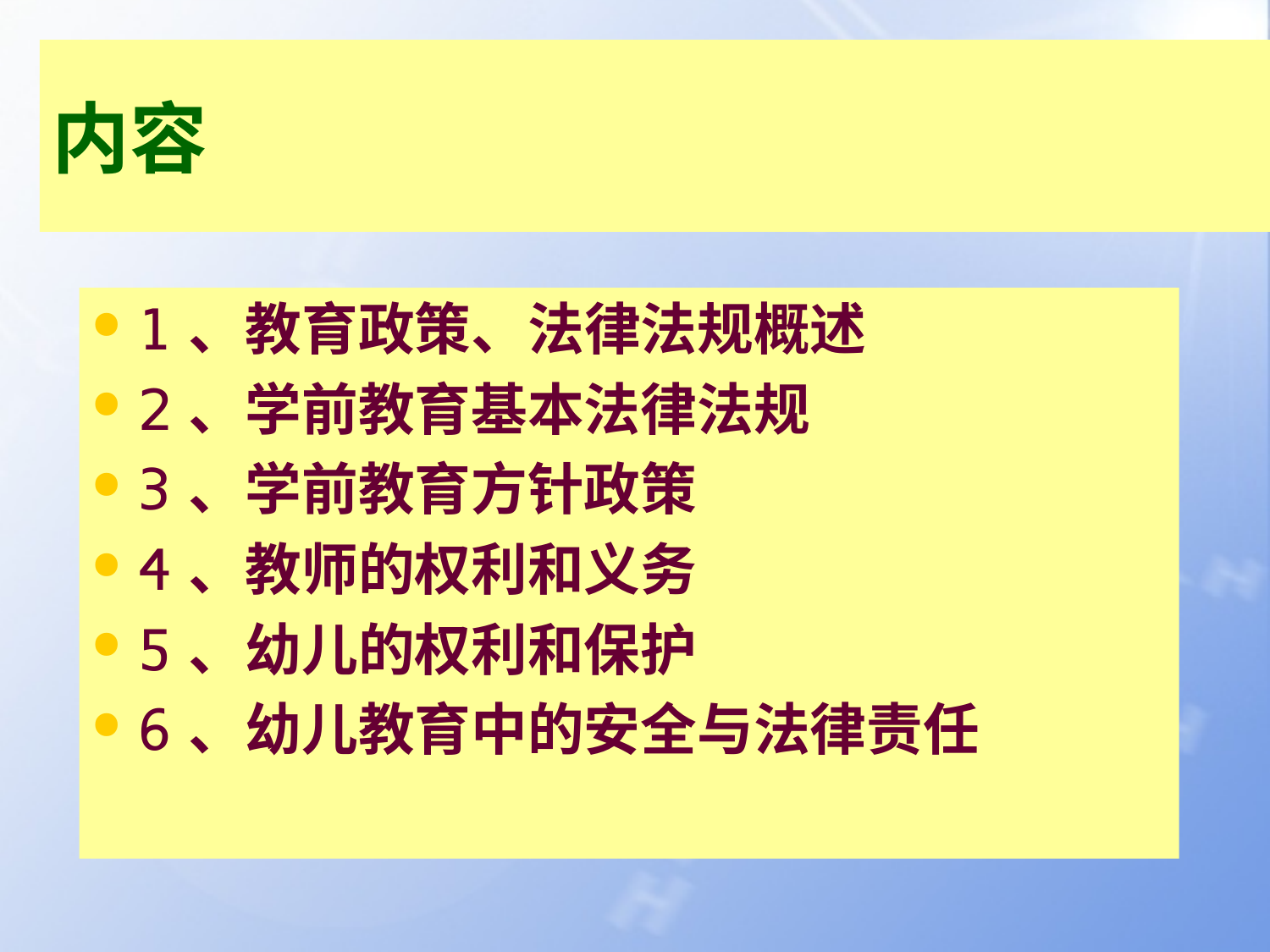

内容
1、教育政策、法律法规概述
2、学前教育基本法律法规
3、学前教育方针政策
4、教师的权利和义务
5、幼儿的权利和保护
6、幼儿教育中的安全与法律责任